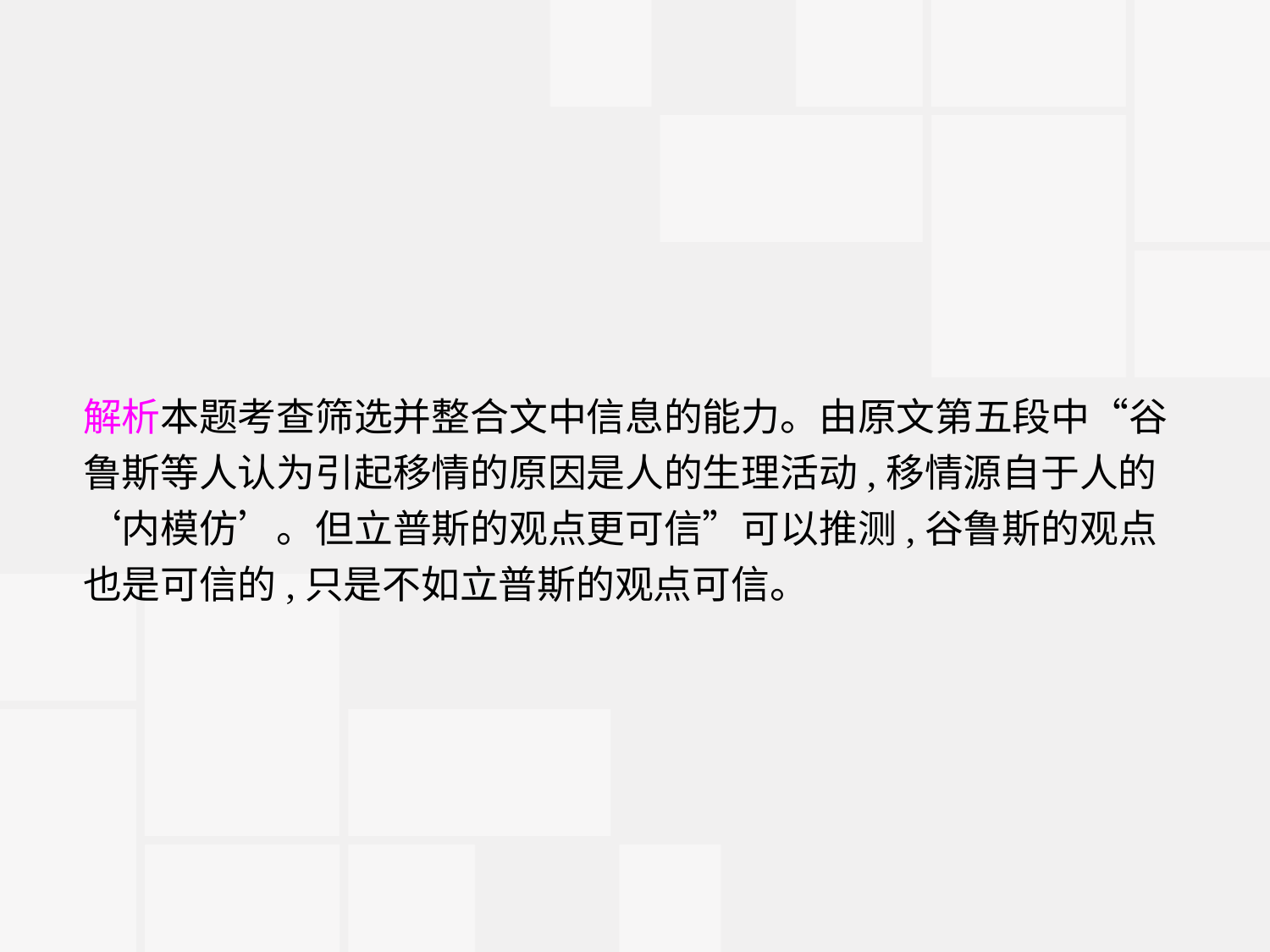

解析本题考查筛选并整合文中信息的能力。由原文第五段中“谷鲁斯等人认为引起移情的原因是人的生理活动,移情源自于人的‘内模仿’。但立普斯的观点更可信”可以推测,谷鲁斯的观点也是可信的,只是不如立普斯的观点可信。